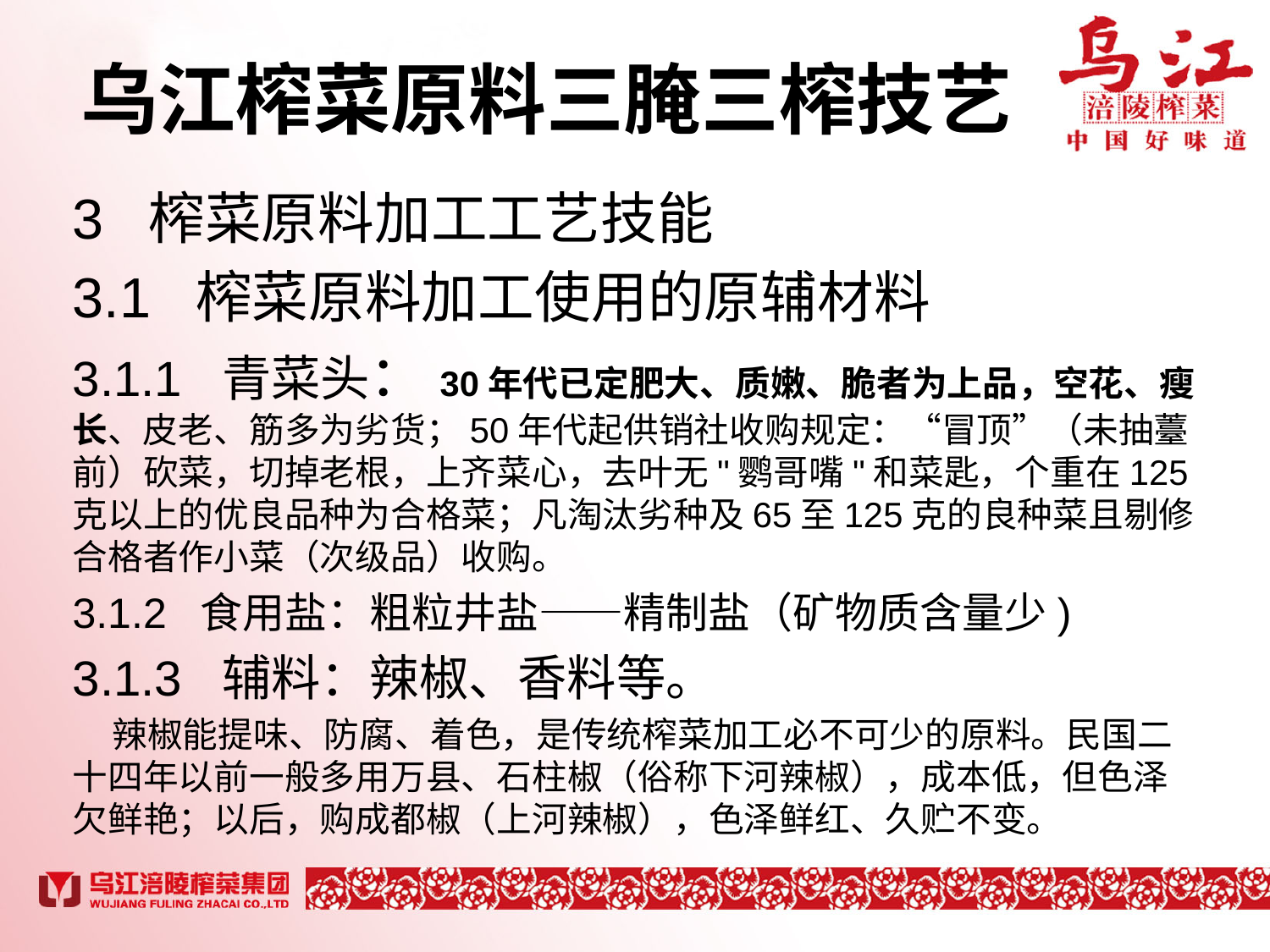

# 乌江榨菜原料三腌三榨技艺
3  榨菜原料加工工艺技能
3.1  榨菜原料加工使用的原辅材料
3.1.1  青菜头：30年代已定肥大、质嫩、脆者为上品，空花、瘦长、皮老、筋多为劣货；50年代起供销社收购规定：“冒顶”（未抽薹前）砍菜，切掉老根，上齐菜心，去叶无"鹦哥嘴"和菜匙，个重在125克以上的优良品种为合格菜；凡淘汰劣种及65至125克的良种菜且剔修合格者作小菜（次级品）收购。
3.1.2  食用盐：粗粒井盐——精制盐（矿物质含量少)
3.1.3  辅料：辣椒、香料等。
    辣椒能提味、防腐、着色，是传统榨菜加工必不可少的原料。民国二十四年以前一般多用万县、石柱椒（俗称下河辣椒），成本低，但色泽欠鲜艳；以后，购成都椒（上河辣椒），色泽鲜红、久贮不变。